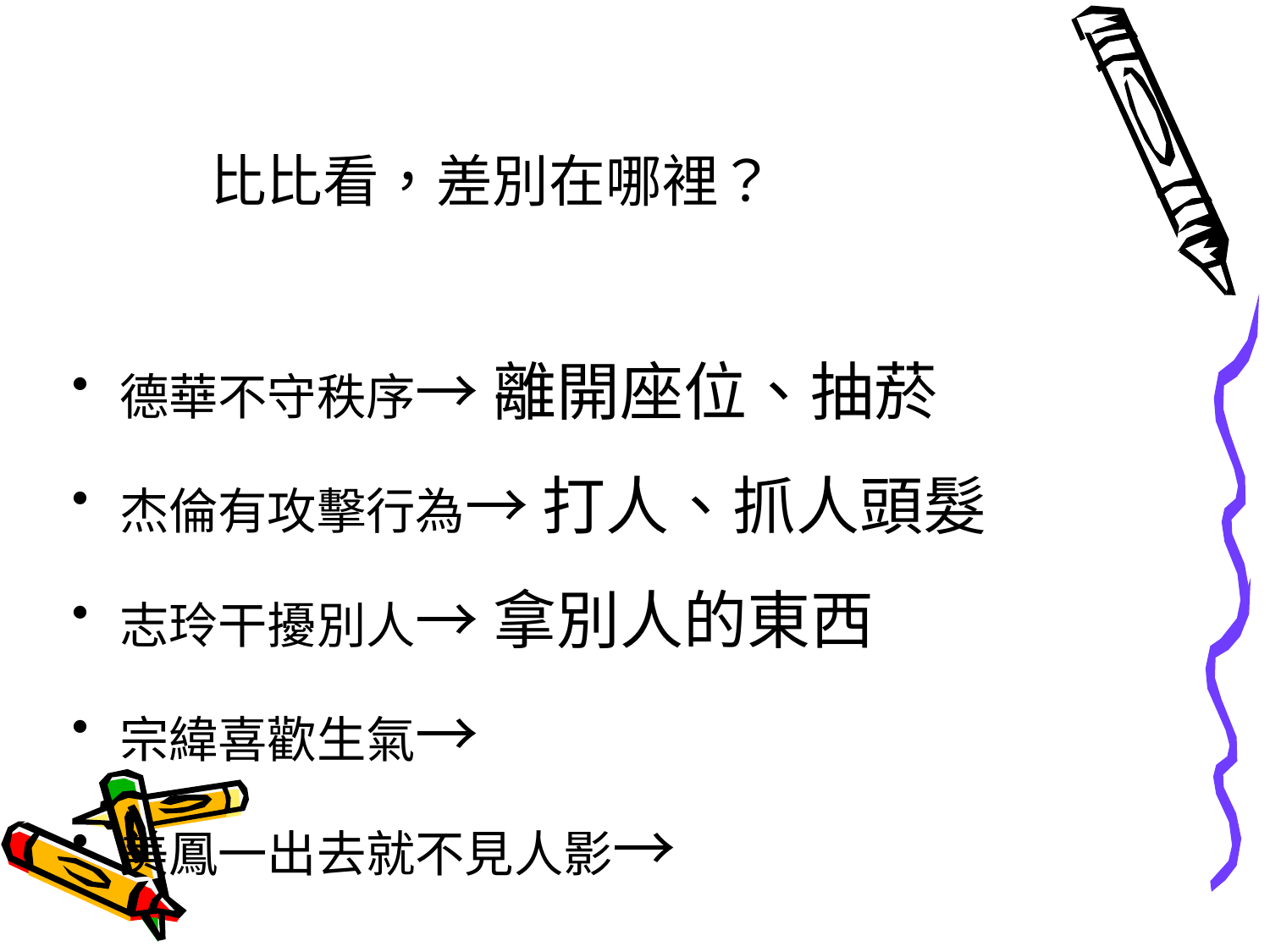

# 比比看
比比看，差別在哪裡？

德華不守秩序→ 離開座位、抽菸
杰倫有攻擊行為→ 打人、抓人頭髮
志玲干擾別人→ 拿別人的東西
宗緯喜歡生氣→
美鳳一出去就不見人影→